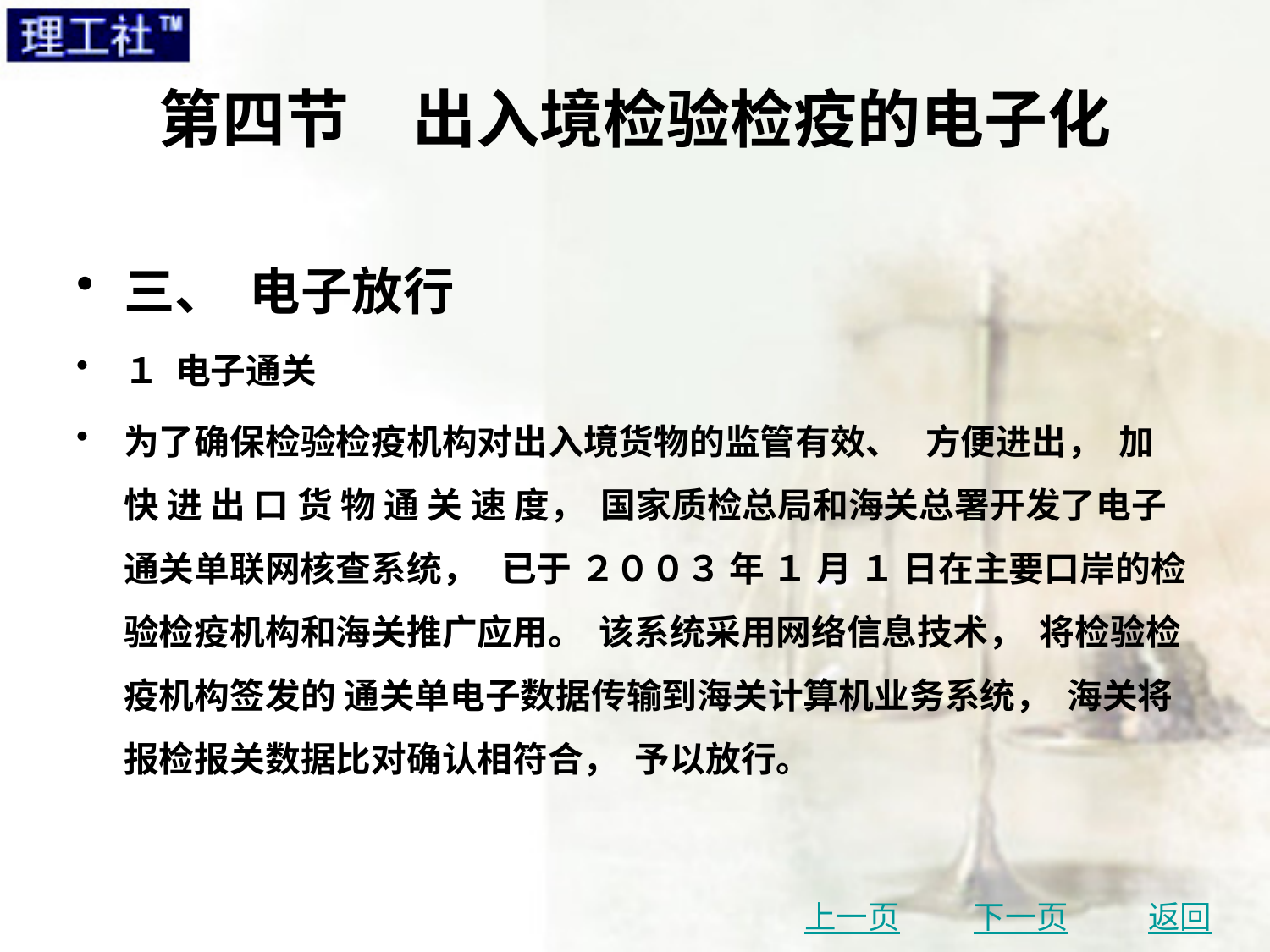

# 第四节　出入境检验检疫的电子化
三、  电子放行
１  电子通关
为了确保检验检疫机构对出入境货物的监管有效、   方便进出，  加 快 进 出 口 货 物 通 关 速 度，  国家质检总局和海关总署开发了电子通关单联网核查系统，   已于 ２００３ 年 １ 月 １ 日在主要口岸的检验检疫机构和海关推广应用。  该系统采用网络信息技术，  将检验检疫机构签发的 通关单电子数据传输到海关计算机业务系统，  海关将报检报关数据比对确认相符合，  予以放行。
上一页
下一页
返回